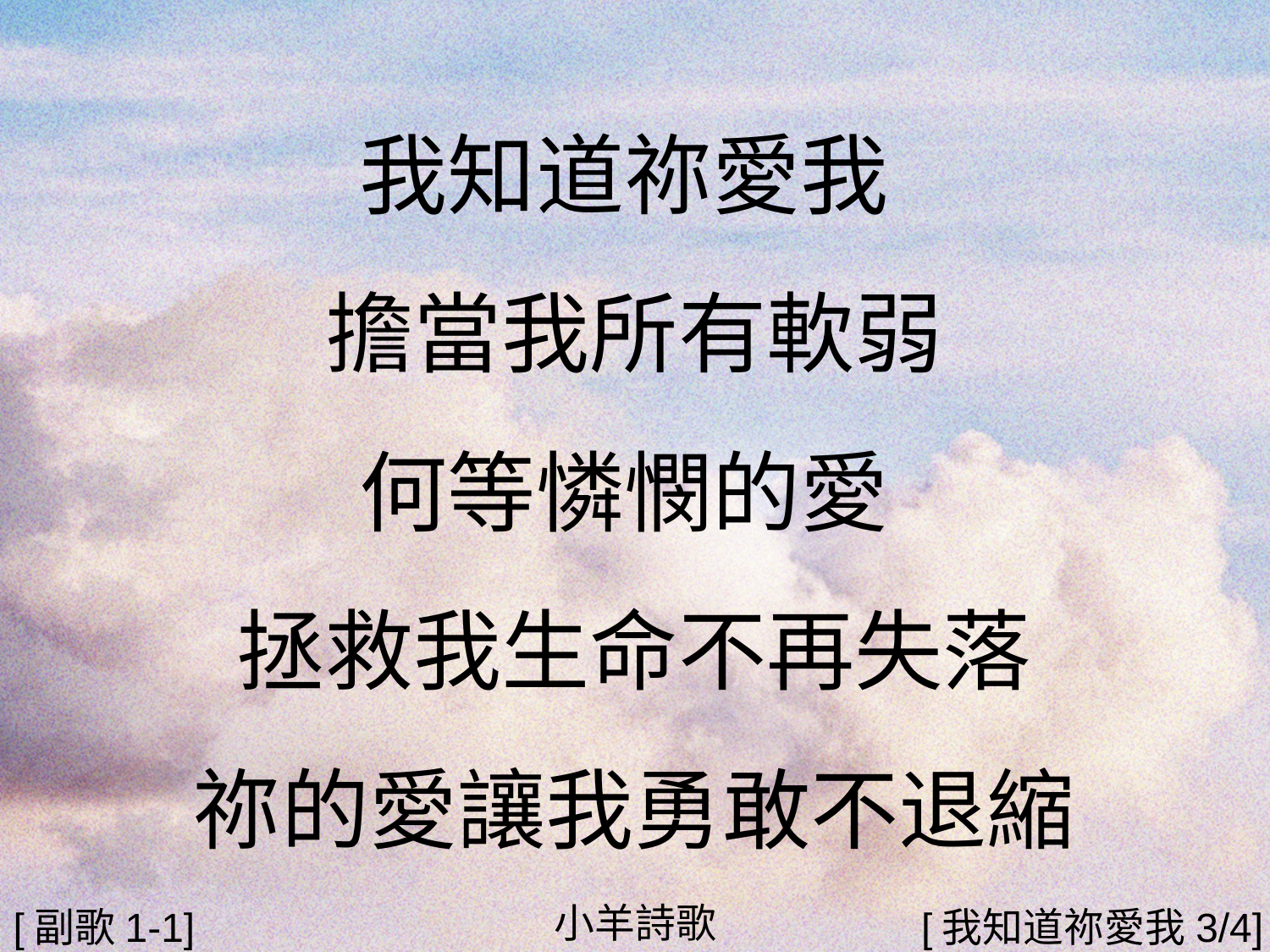

我知道祢愛我
擔當我所有軟弱
何等憐憫的愛
拯救我生命不再失落
祢的愛讓我勇敢不退縮

#

小羊詩歌
[副歌1-1]
[我知道祢愛我3/4]